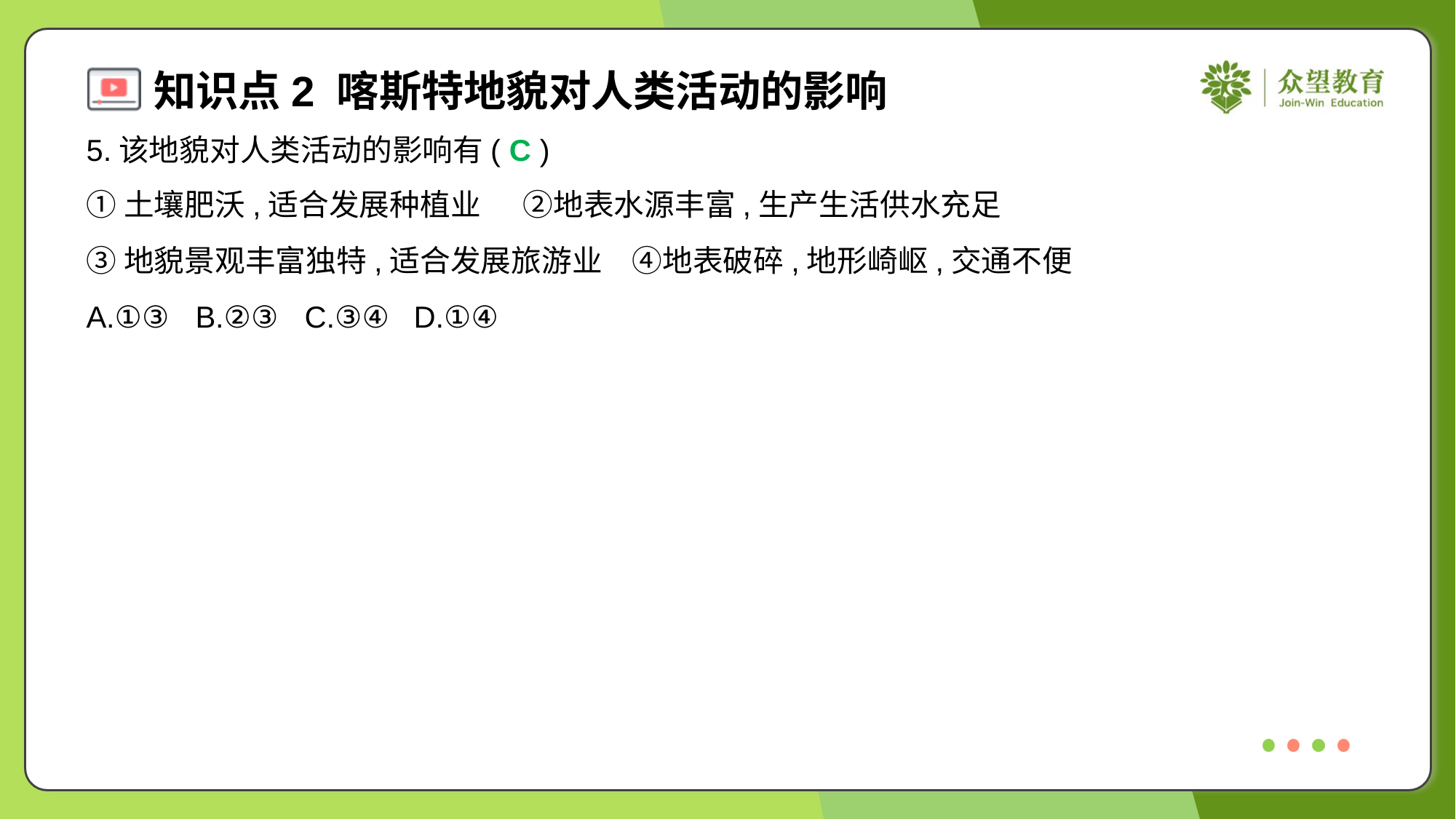

5.该地貌对人类活动的影响有(     )
C
①土壤肥沃,适合发展种植业	②地表水源丰富,生产生活供水充足
③地貌景观丰富独特,适合发展旅游业	④地表破碎,地形崎岖,交通不便
A.①③	B.②③	C.③④	D.①④